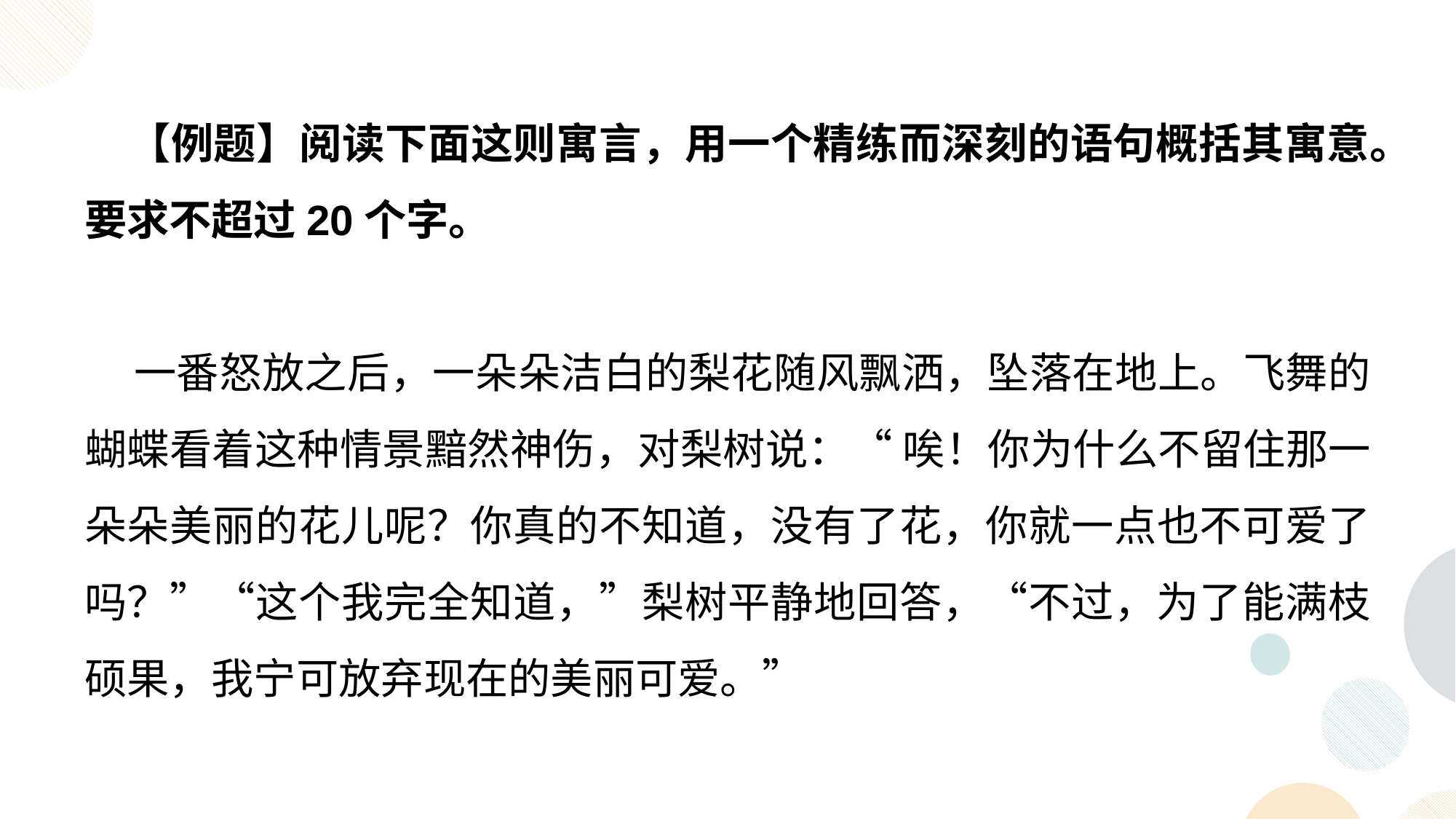

【例题】阅读下面这则寓言，用一个精练而深刻的语句概括其寓意。要求不超过20个字。

    一番怒放之后，一朵朵洁白的梨花随风飘洒，坠落在地上。飞舞的蝴蝶看着这种情景黯然神伤，对梨树说：“ 唉！你为什么不留住那一朵朵美丽的花儿呢？你真的不知道，没有了花，你就一点也不可爱了吗？”“这个我完全知道，”梨树平静地回答，“不过，为了能满枝硕果，我宁可放弃现在的美丽可爱。”